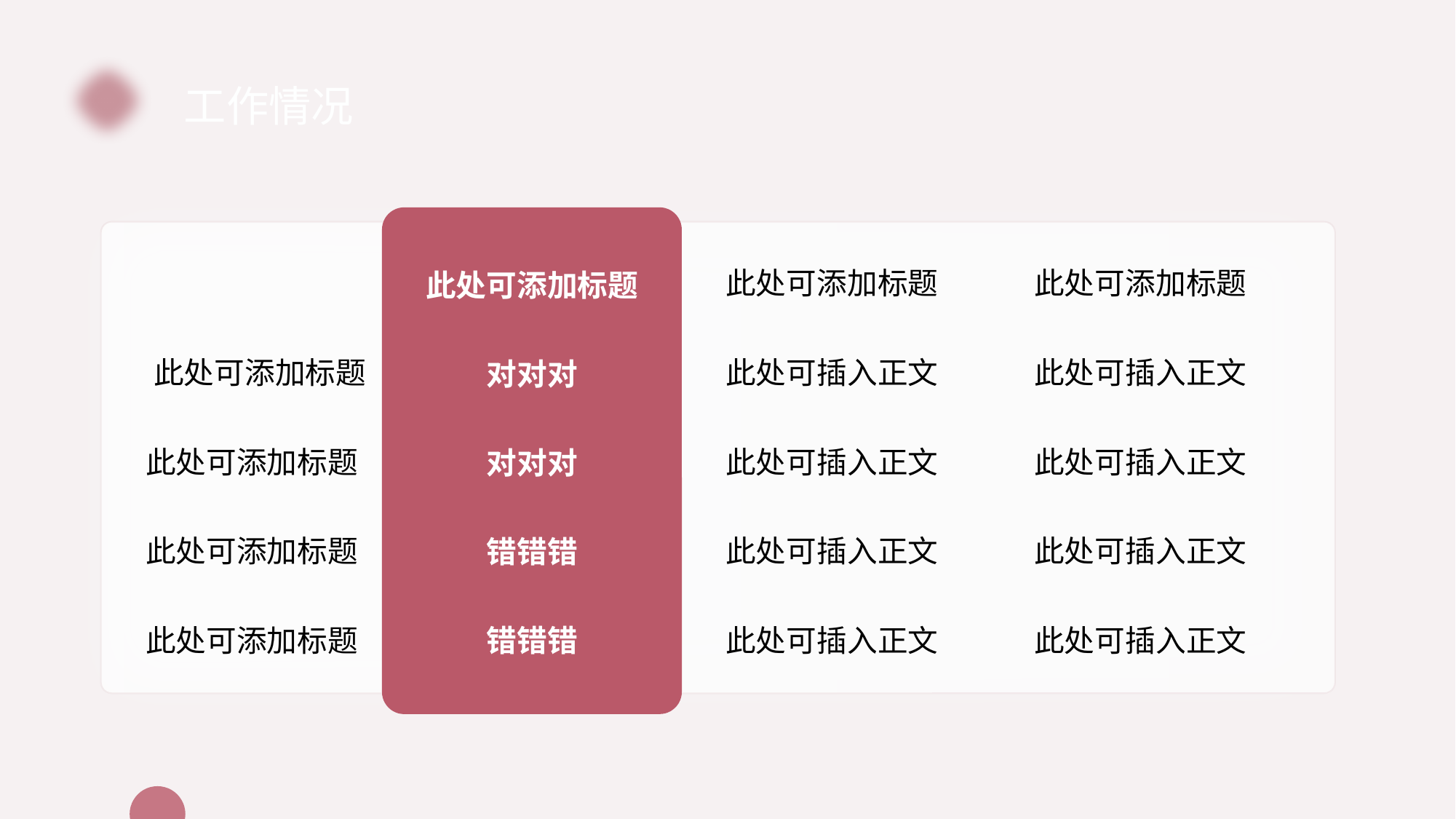

工作情况

|  |  | 此处可添加标题 | 此处可添加标题 |
| --- | --- | --- | --- |
| 此处可添加标题 |  | 此处可插入正文 | 此处可插入正文 |
| 此处可添加标题 |  | 此处可插入正文 | 此处可插入正文 |
| 此处可添加标题 |  | 此处可插入正文 | 此处可插入正文 |
| 此处可添加标题 |  | 此处可插入正文 | 此处可插入正文 |
| 此处可添加标题 |
| --- |
| 对对对 |
| 对对对 |
| 错错错 |
| 错错错 |